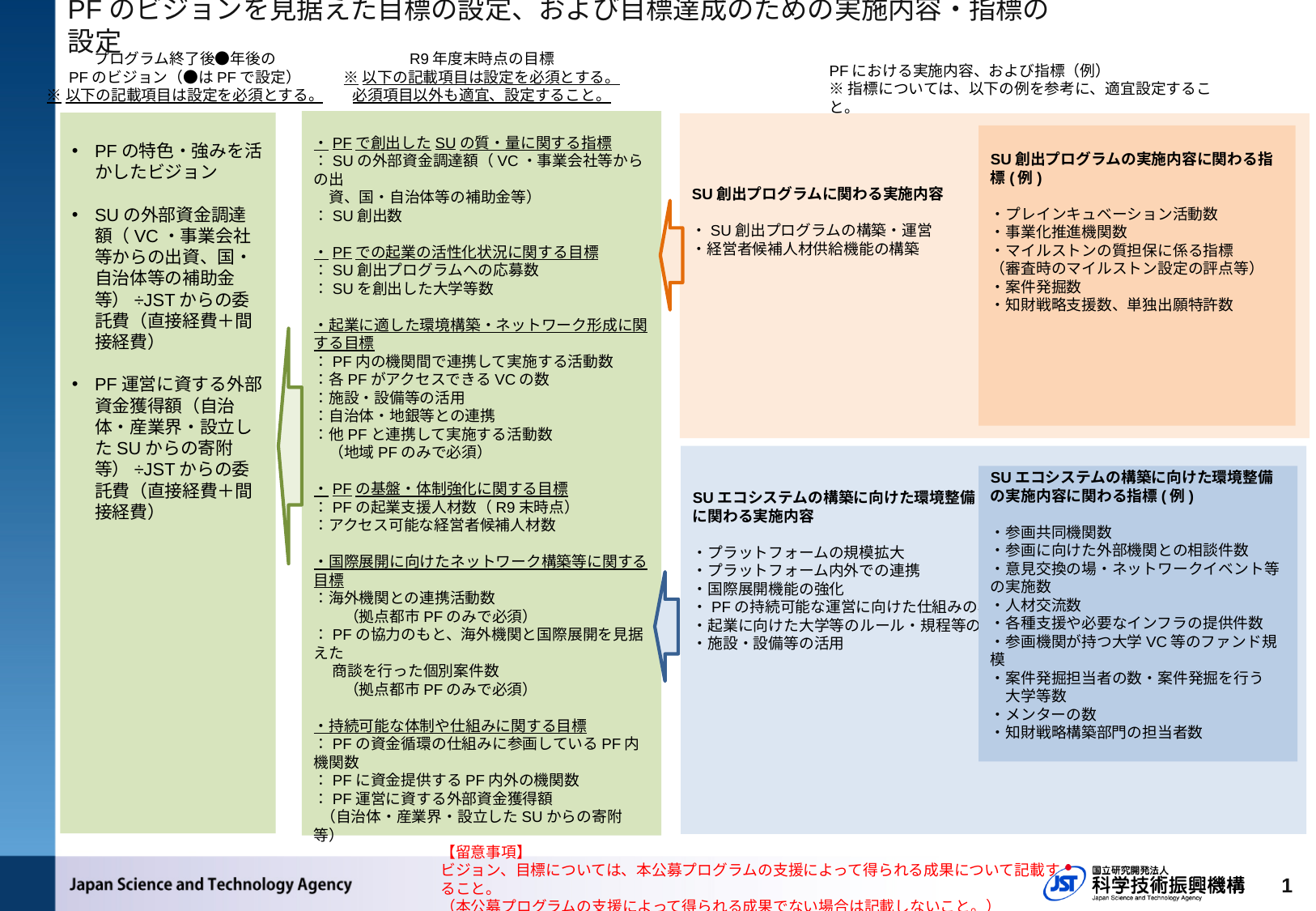

PFのビジョンを見据えた目標の設定、および目標達成のための実施内容・指標の設定
プログラム終了後●年後の
PFのビジョン（●はPFで設定）
※以下の記載項目は設定を必須とする。

R9年度末時点の目標
※以下の記載項目は設定を必須とする。
必須項目以外も適宜、設定すること。
PFにおける実施内容、および指標（例）
※指標については、以下の例を参考に、適宜設定すること。

・PFで創出したSUの質・量に関する指標
：SUの外部資金調達額（VC・事業会社等からの出
　資、国・自治体等の補助金等）
：SU創出数

・PFでの起業の活性化状況に関する目標
：SU創出プログラムへの応募数
：SUを創出した大学等数

・起業に適した環境構築・ネットワーク形成に関する目標
：PF内の機関間で連携して実施する活動数
：各PFがアクセスできるVCの数
：施設・設備等の活用
：自治体・地銀等との連携
：他PFと連携して実施する活動数
　（地域PFのみで必須）

・PFの基盤・体制強化に関する目標
：PFの起業支援人材数（R9末時点）
：アクセス可能な経営者候補人材数

・国際展開に向けたネットワーク構築等に関する目標
：海外機関との連携活動数
　　（拠点都市PFのみで必須）
：PFの協力のもと、海外機関と国際展開を見据えた
　 商談を行った個別案件数
　　（拠点都市PFのみで必須）

・持続可能な体制や仕組みに関する目標
：PFの資金循環の仕組みに参画しているPF内機関数
：PFに資金提供するPF内外の機関数
：PF運営に資する外部資金獲得額
 （自治体・産業界・設立したSUからの寄附等）

PFの特色・強みを活かしたビジョン

SUの外部資金調達額（VC・事業会社等からの出資、国・自治体等の補助金等）÷JSTからの委託費（直接経費＋間接経費）

PF運営に資する外部資金獲得額（自治体・産業界・設立したSUからの寄附等）÷JSTからの委託費（直接経費＋間接経費）

SU創出プログラムに関わる実施内容

・SU創出プログラムの構築・運営
・経営者候補人材供給機能の構築

SU創出プログラムの実施内容に関わる指標(例)

・プレインキュベーション活動数
・事業化推進機関数
・マイルストンの質担保に係る指標
（審査時のマイルストン設定の評点等）
・案件発掘数
・知財戦略支援数、単独出願特許数

SUエコシステムの構築に向けた環境整備
に関わる実施内容

・プラットフォームの規模拡大
・プラットフォーム内外での連携
・国際展開機能の強化
・PFの持続可能な運営に向けた仕組みの検討
・起業に向けた大学等のルール・規程等の整備
・施設・設備等の活用

SUエコシステムの構築に向けた環境整備
の実施内容に関わる指標(例)

・参画共同機関数
・参画に向けた外部機関との相談件数
・意見交換の場・ネットワークイベント等の実施数
・人材交流数
・各種支援や必要なインフラの提供件数
・参画機関が持つ大学VC等のファンド規模
・案件発掘担当者の数・案件発掘を行う
　大学等数
・メンターの数
・知財戦略構築部門の担当者数

【留意事項】
ビジョン、目標については、本公募プログラムの支援によって得られる成果について記載すること。
（本公募プログラムの支援によって得られる成果でない場合は記載しないこと。）
1